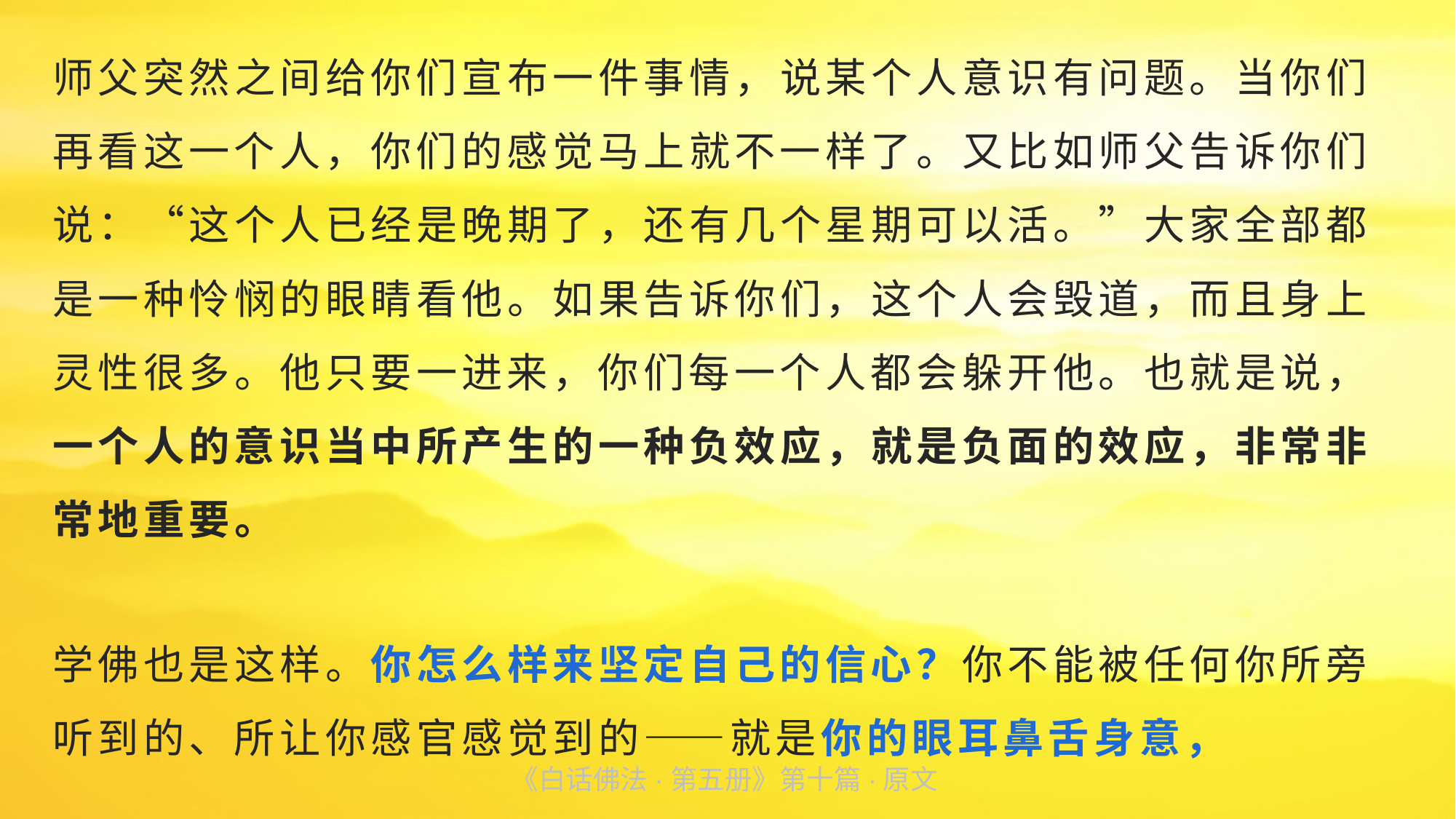

师父突然之间给你们宣布一件事情，说某个人意识有问题。当你们再看这一个人，你们的感觉马上就不一样了。又比如师父告诉你们说：“这个人已经是晚期了，还有几个星期可以活。”大家全部都是一种怜悯的眼睛看他。如果告诉你们，这个人会毁道，而且身上灵性很多。他只要一进来，你们每一个人都会躲开他。也就是说，一个人的意识当中所产生的一种负效应，就是负面的效应，非常非
常地重要。

学佛也是这样。你怎么样来坚定自己的信心？你不能被任何你所旁听到的、所让你感官感觉到的——就是你的眼耳鼻舌身意，
《白话佛法·第五册》第十篇·原文